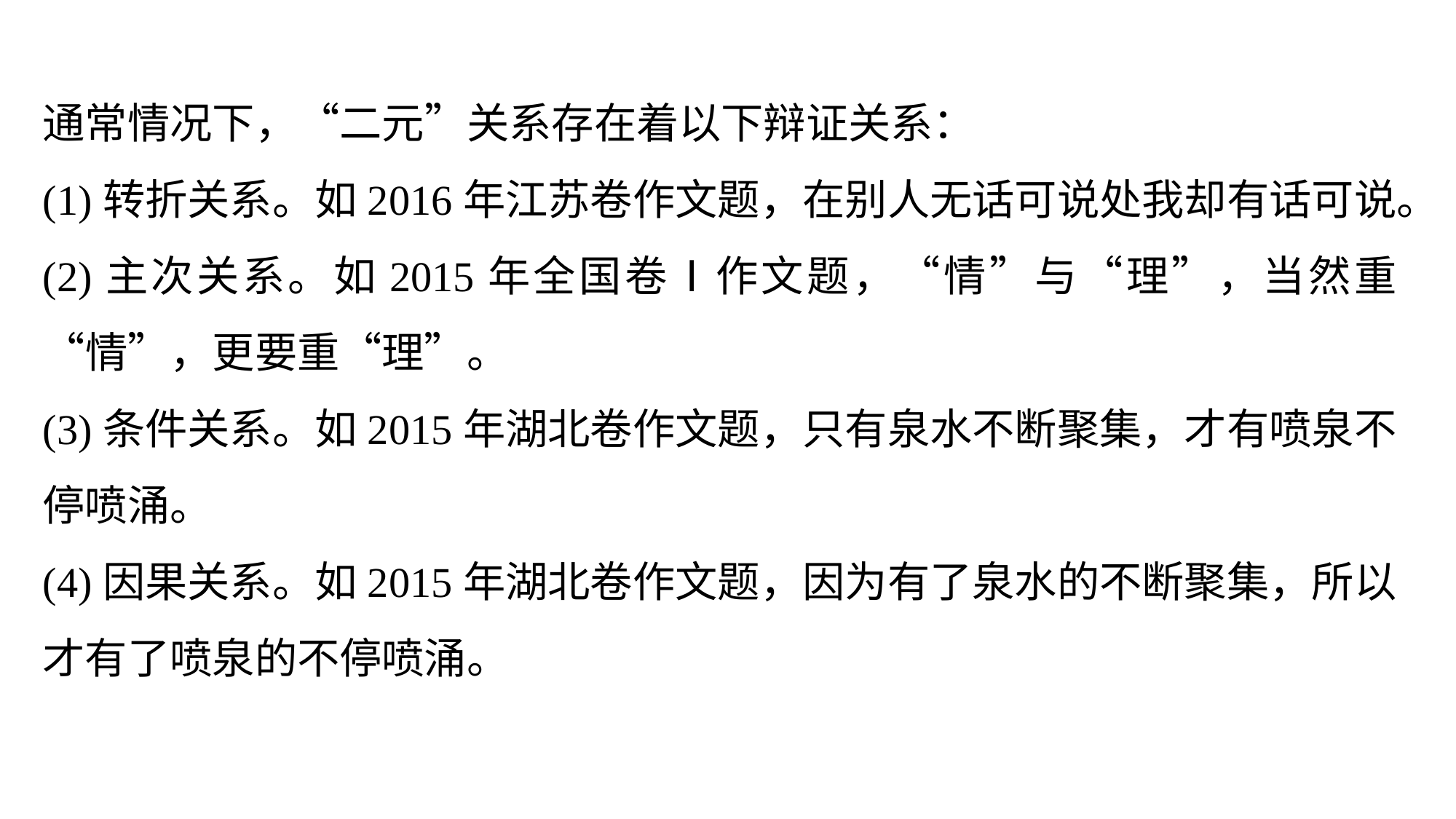

通常情况下，“二元”关系存在着以下辩证关系：
(1)转折关系。如2016年江苏卷作文题，在别人无话可说处我却有话可说。
(2)主次关系。如2015年全国卷Ⅰ作文题，“情”与“理”，当然重“情”，更要重“理”。
(3)条件关系。如2015年湖北卷作文题，只有泉水不断聚集，才有喷泉不停喷涌。
(4)因果关系。如2015年湖北卷作文题，因为有了泉水的不断聚集，所以才有了喷泉的不停喷涌。